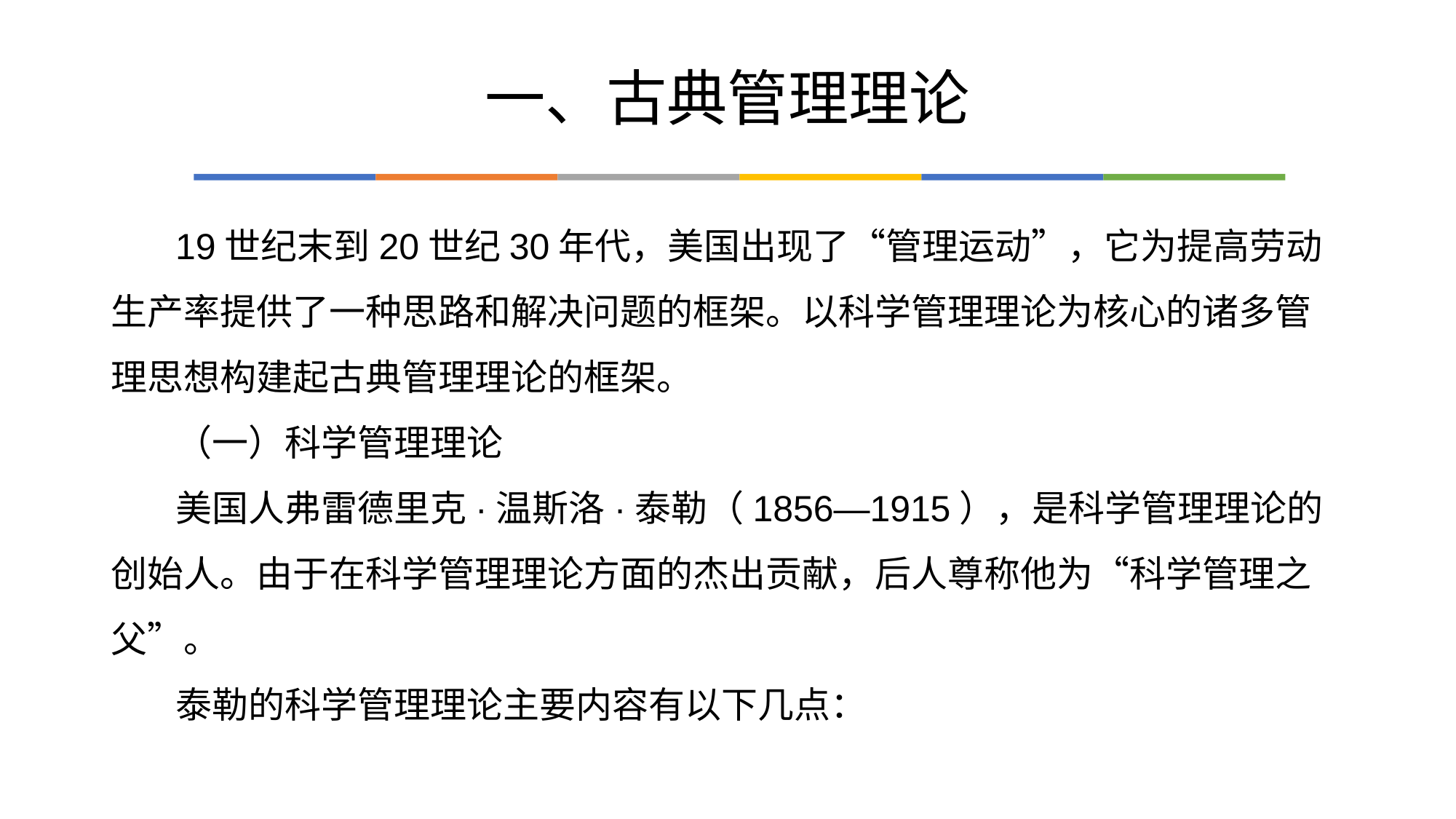

# 一、古典管理理论
19世纪末到20世纪30年代，美国出现了“管理运动”，它为提高劳动生产率提供了一种思路和解决问题的框架。以科学管理理论为核心的诸多管理思想构建起古典管理理论的框架。
（一）科学管理理论
美国人弗雷德里克·温斯洛·泰勒（1856—1915），是科学管理理论的创始人。由于在科学管理理论方面的杰出贡献，后人尊称他为“科学管理之父”。
泰勒的科学管理理论主要内容有以下几点：